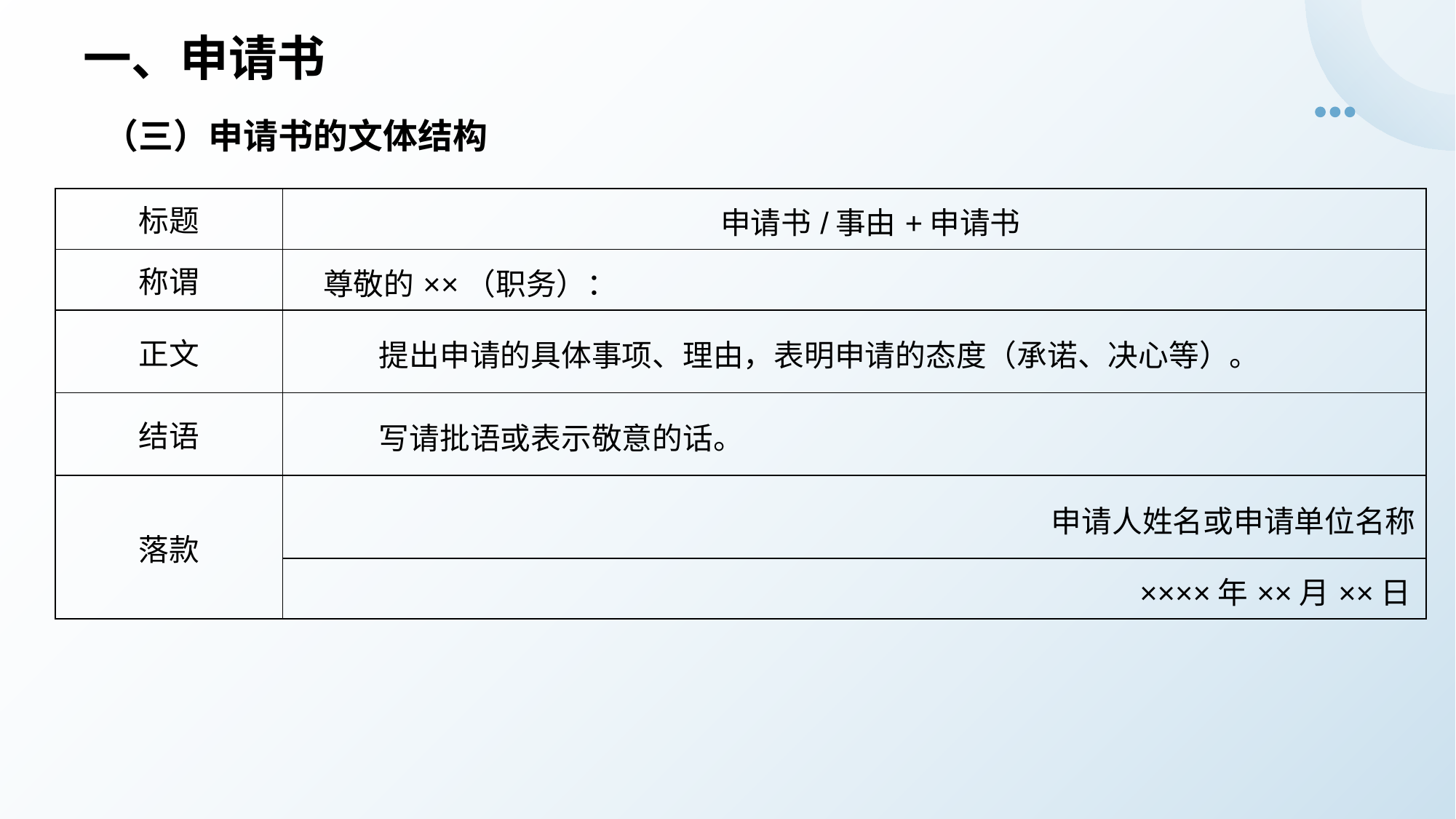

# 一、申请书
（三）申请书的文体结构
| 标题 | 申请书/事由+申请书 |
| --- | --- |
| 称谓 | 尊敬的××（职务）： |
| 正文 | 提出申请的具体事项、理由，表明申请的态度（承诺、决心等）。 |
| 结语 | 写请批语或表示敬意的话。 |
| 落款 | 申请人姓名或申请单位名称 |
|  | ××××年××月××日 |